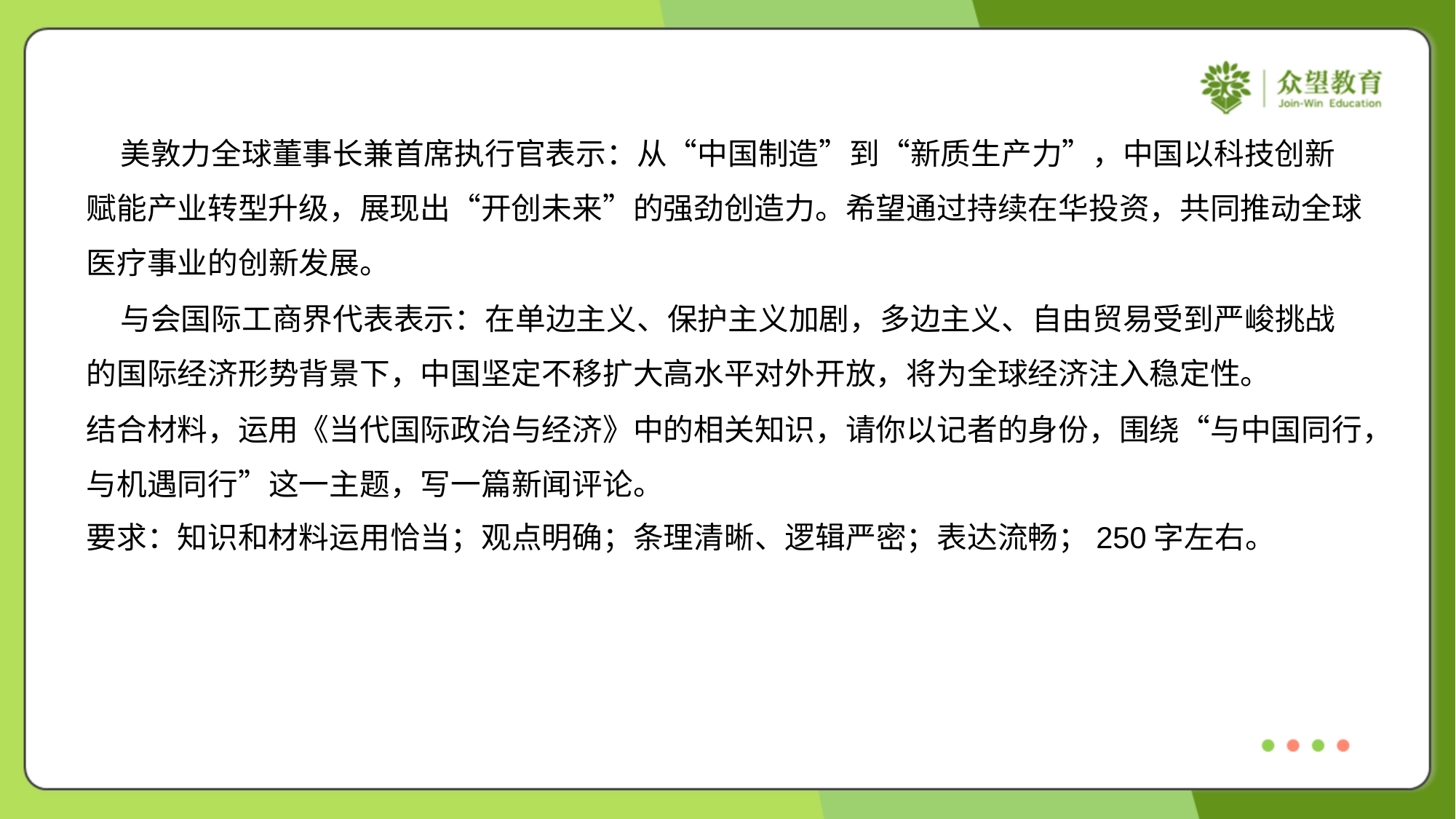

美敦力全球董事长兼首席执行官表示：从“中国制造”到“新质生产力”，中国以科技创新
赋能产业转型升级，展现出“开创未来”的强劲创造力。希望通过持续在华投资，共同推动全球
医疗事业的创新发展。
    与会国际工商界代表表示：在单边主义、保护主义加剧，多边主义、自由贸易受到严峻挑战
的国际经济形势背景下，中国坚定不移扩大高水平对外开放，将为全球经济注入稳定性。
结合材料，运用《当代国际政治与经济》中的相关知识，请你以记者的身份，围绕“与中国同行，
与机遇同行”这一主题，写一篇新闻评论。
要求：知识和材料运用恰当；观点明确；条理清晰、逻辑严密；表达流畅；250字左右。